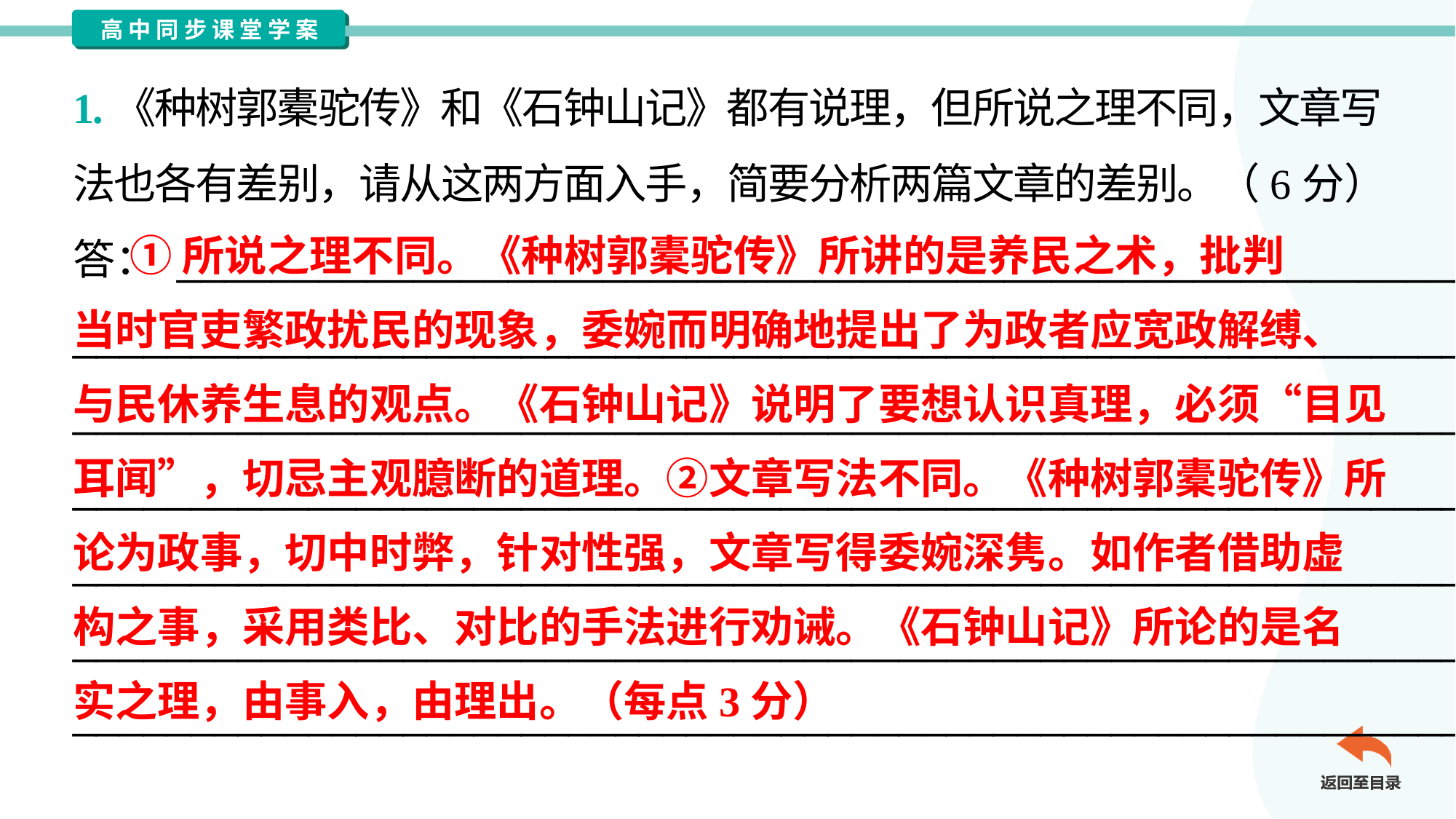

1.《种树郭橐驼传》和《石钟山记》都有说理，但所说之理不同，文章写
法也各有差别，请从这两方面入手，简要分析两篇文章的差别。（6分）
答： ________________________________________________________
_____________________________________________________________
_____________________________________________________________
_____________________________________________________________
_____________________________________________________________
_____________________________________________________________
_____________________________________________________________
      ①所说之理不同。《种树郭橐驼传》所讲的是养民之术，批判
当时官吏繁政扰民的现象，委婉而明确地提出了为政者应宽政解缚、
与民休养生息的观点。《石钟山记》说明了要想认识真理，必须“目见
耳闻”，切忌主观臆断的道理。②文章写法不同。《种树郭橐驼传》所
论为政事，切中时弊，针对性强，文章写得委婉深隽。如作者借助虚
构之事，采用类比、对比的手法进行劝诫。《石钟山记》所论的是名
实之理，由事入，由理出。（每点3分）